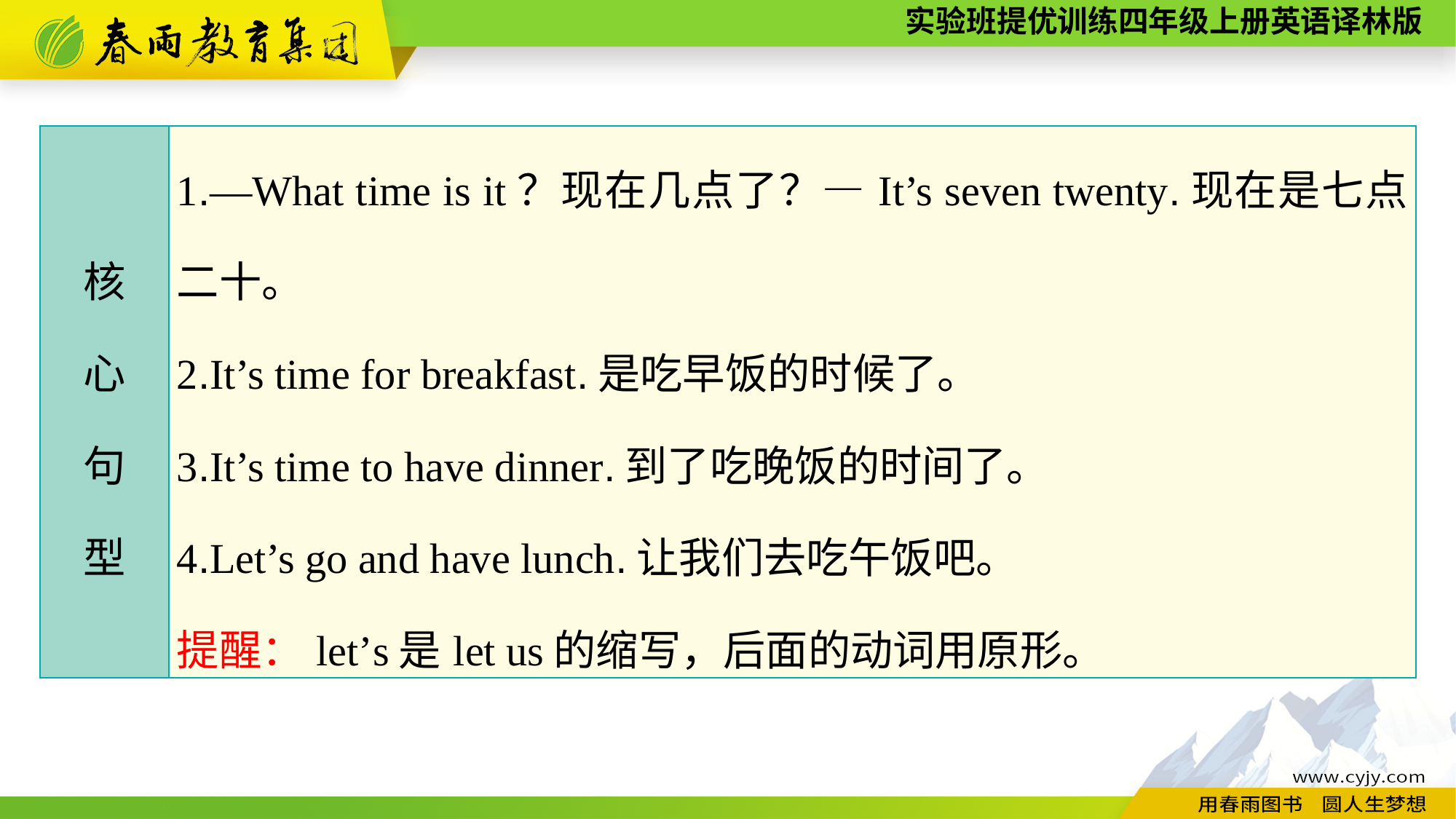

| 核 心 句 型 | 1.—What time is it？现在几点了？—It’s seven twenty.现在是七点二十。 2.It’s time for breakfast.是吃早饭的时候了。 3.It’s time to have dinner.到了吃晚饭的时间了。 4.Let’s go and have lunch.让我们去吃午饭吧。 提醒：let’s是let us的缩写，后面的动词用原形。 |
| --- | --- |